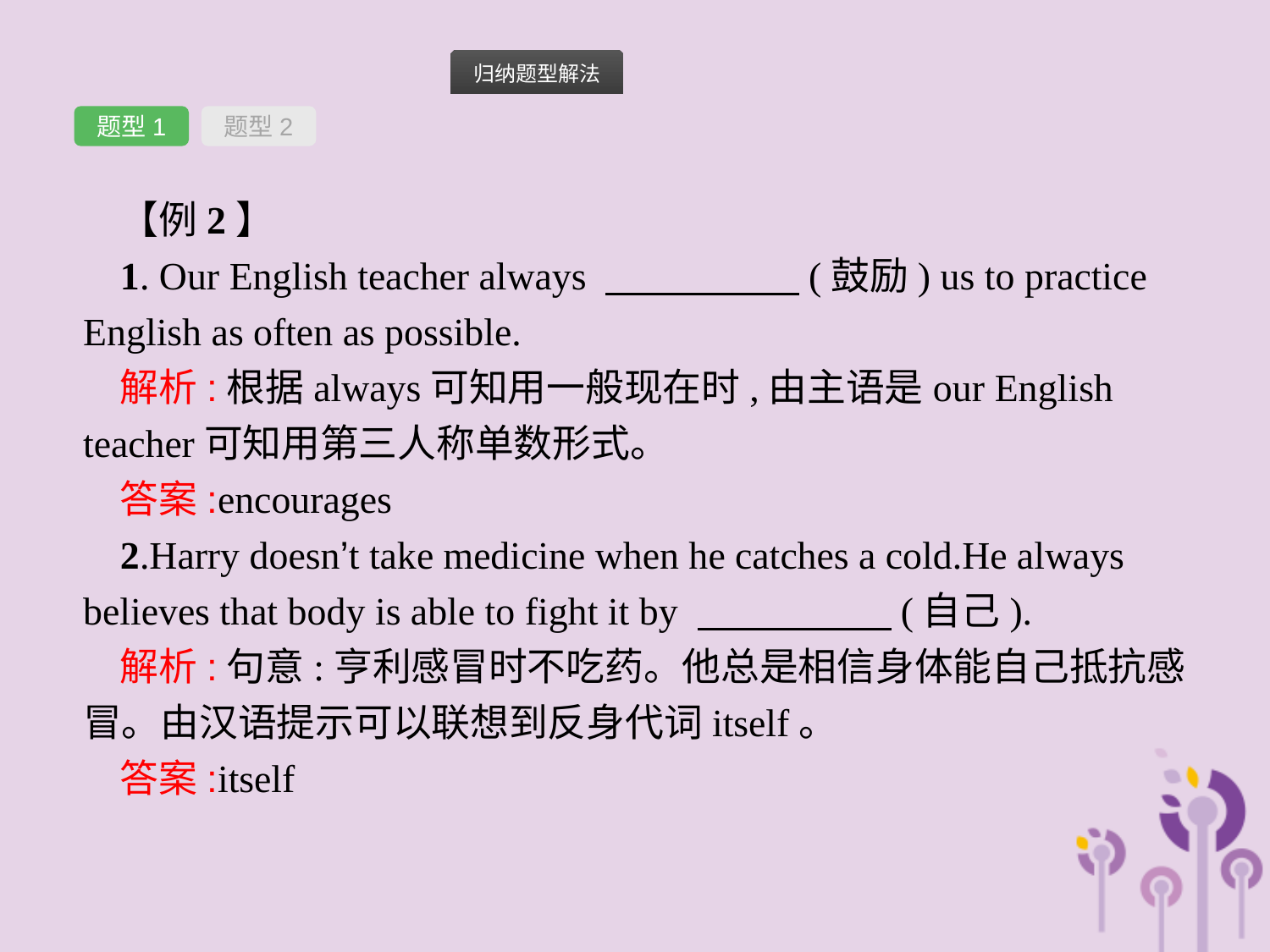

题型1
题型2
【例2】
1. Our English teacher always 　　　　　(鼓励) us to practice English as often as possible.
解析:根据always可知用一般现在时,由主语是our English teacher可知用第三人称单数形式。
答案:encourages
2.Harry doesn’t take medicine when he catches a cold.He always believes that body is able to fight it by 　　　　　(自己).
解析:句意:亨利感冒时不吃药。他总是相信身体能自己抵抗感冒。由汉语提示可以联想到反身代词itself。
答案:itself